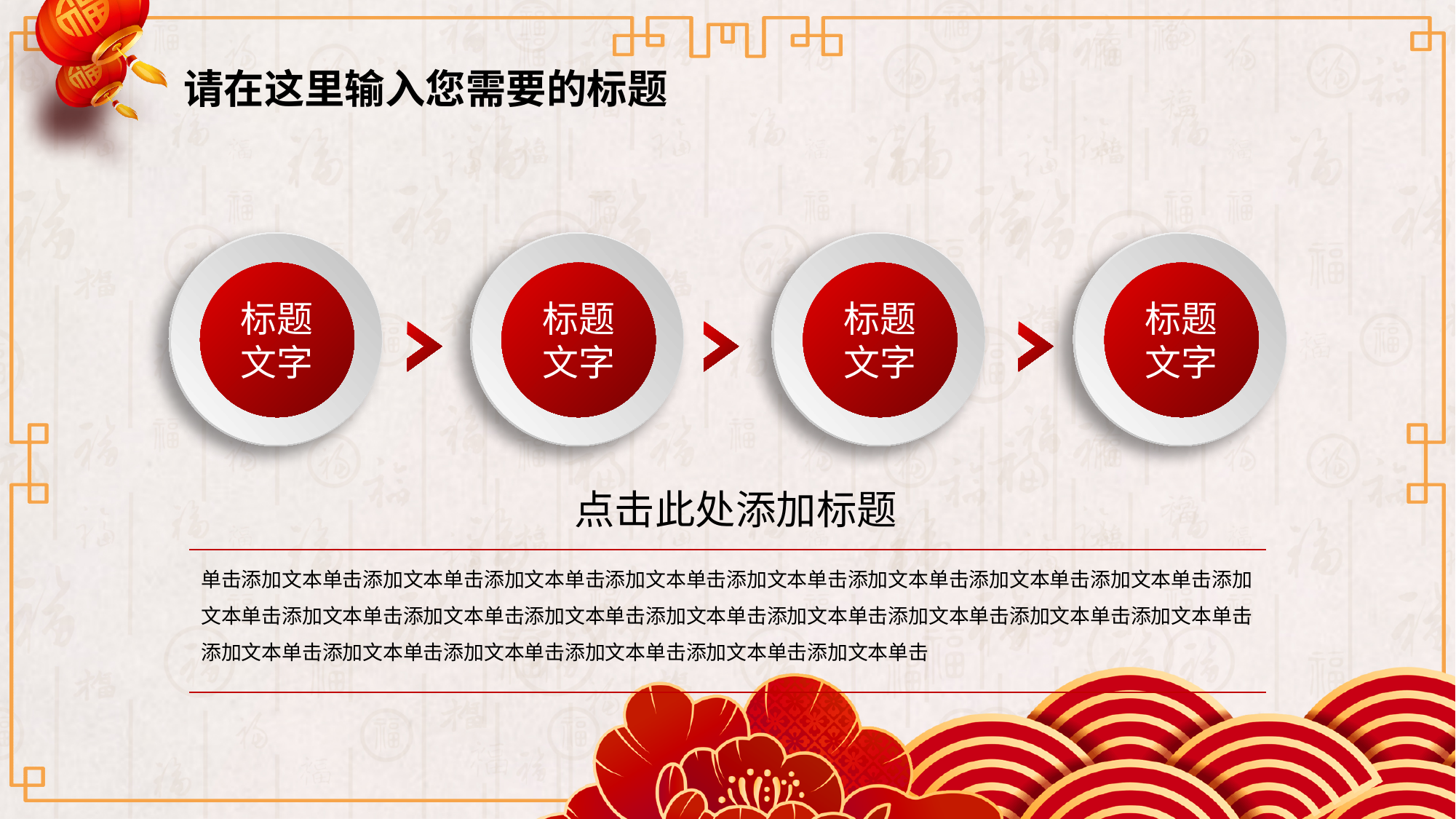

请在这里输入您需要的标题

标题
文字

标题
文字

标题
文字

标题
文字

点击此处添加标题
单击添加文本单击添加文本单击添加文本单击添加文本单击添加文本单击添加文本单击添加文本单击添加文本单击添加文本单击添加文本单击添加文本单击添加文本单击添加文本单击添加文本单击添加文本单击添加文本单击添加文本单击添加文本单击添加文本单击添加文本单击添加文本单击添加文本单击添加文本单击